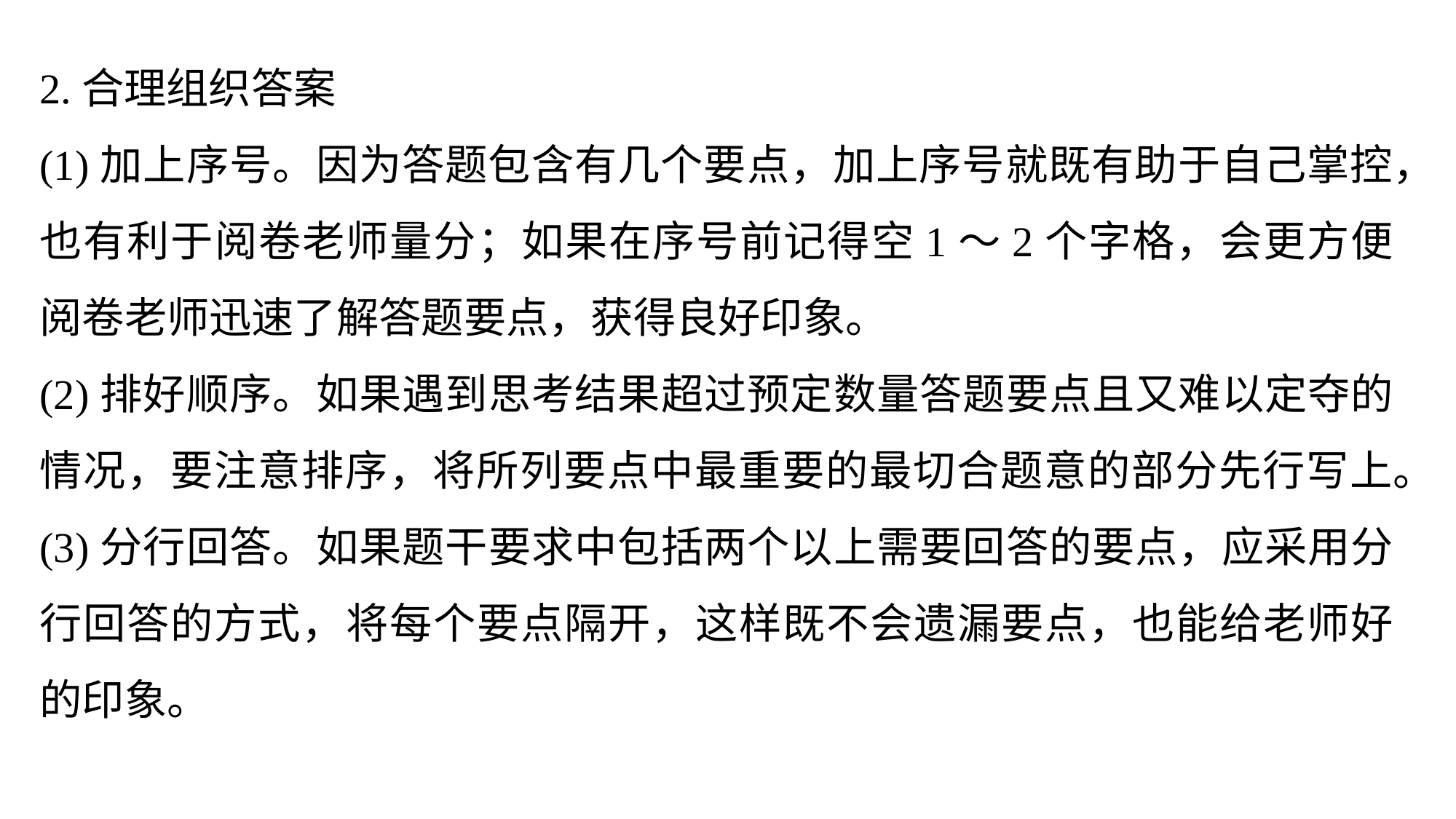

2.合理组织答案
(1)加上序号。因为答题包含有几个要点，加上序号就既有助于自己掌控，也有利于阅卷老师量分；如果在序号前记得空1～2个字格，会更方便阅卷老师迅速了解答题要点，获得良好印象。
(2)排好顺序。如果遇到思考结果超过预定数量答题要点且又难以定夺的情况，要注意排序，将所列要点中最重要的最切合题意的部分先行写上。
(3)分行回答。如果题干要求中包括两个以上需要回答的要点，应采用分行回答的方式，将每个要点隔开，这样既不会遗漏要点，也能给老师好的印象。